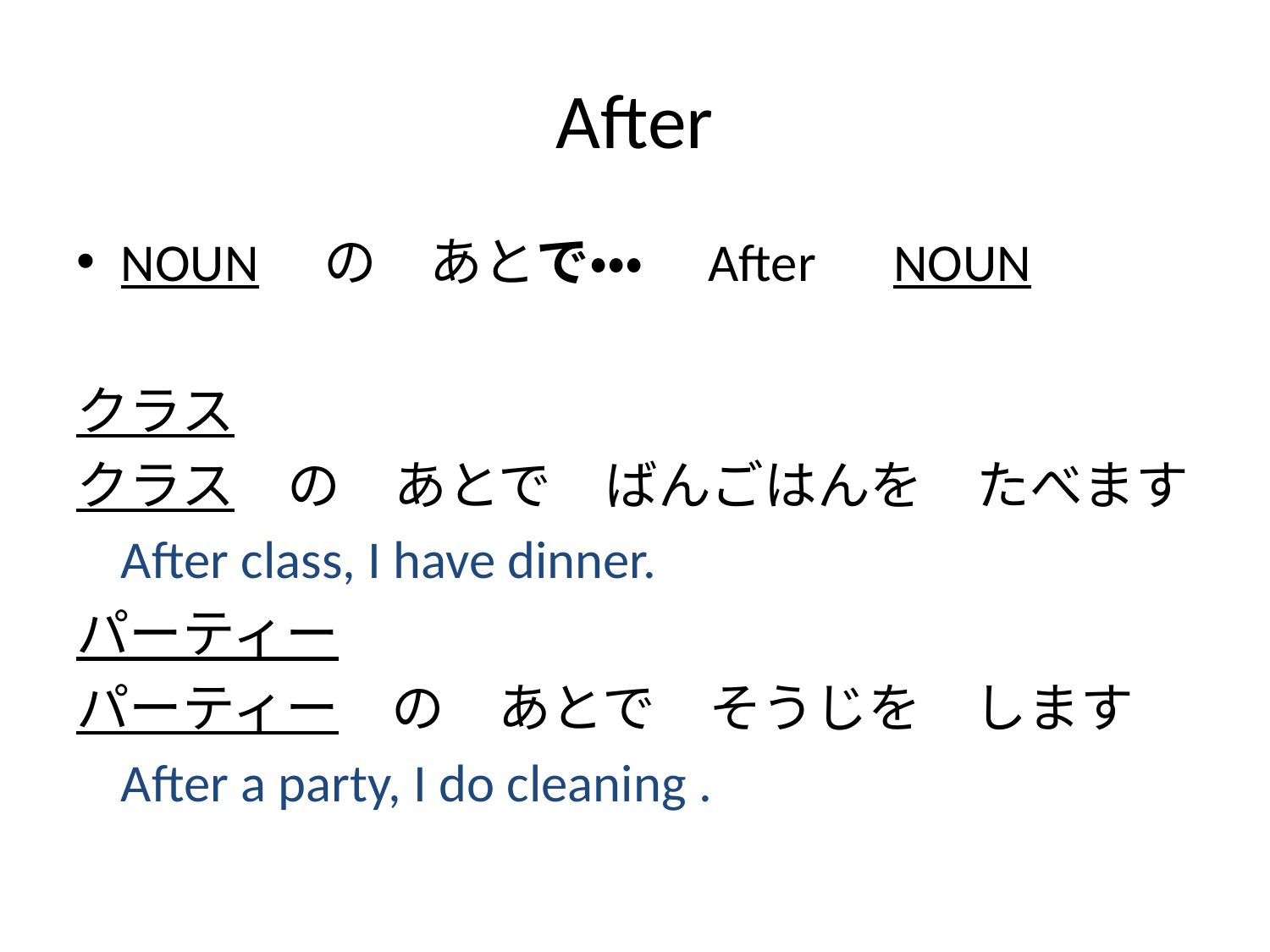

# After
NOUN　の　あとで・・・　After　NOUN

クラス
クラス　の　あとで　ばんごはんを　たべます
	After class, I have dinner.
パーティー
パーティー　の　あとで　そうじを　します
	After a party, I do cleaning .